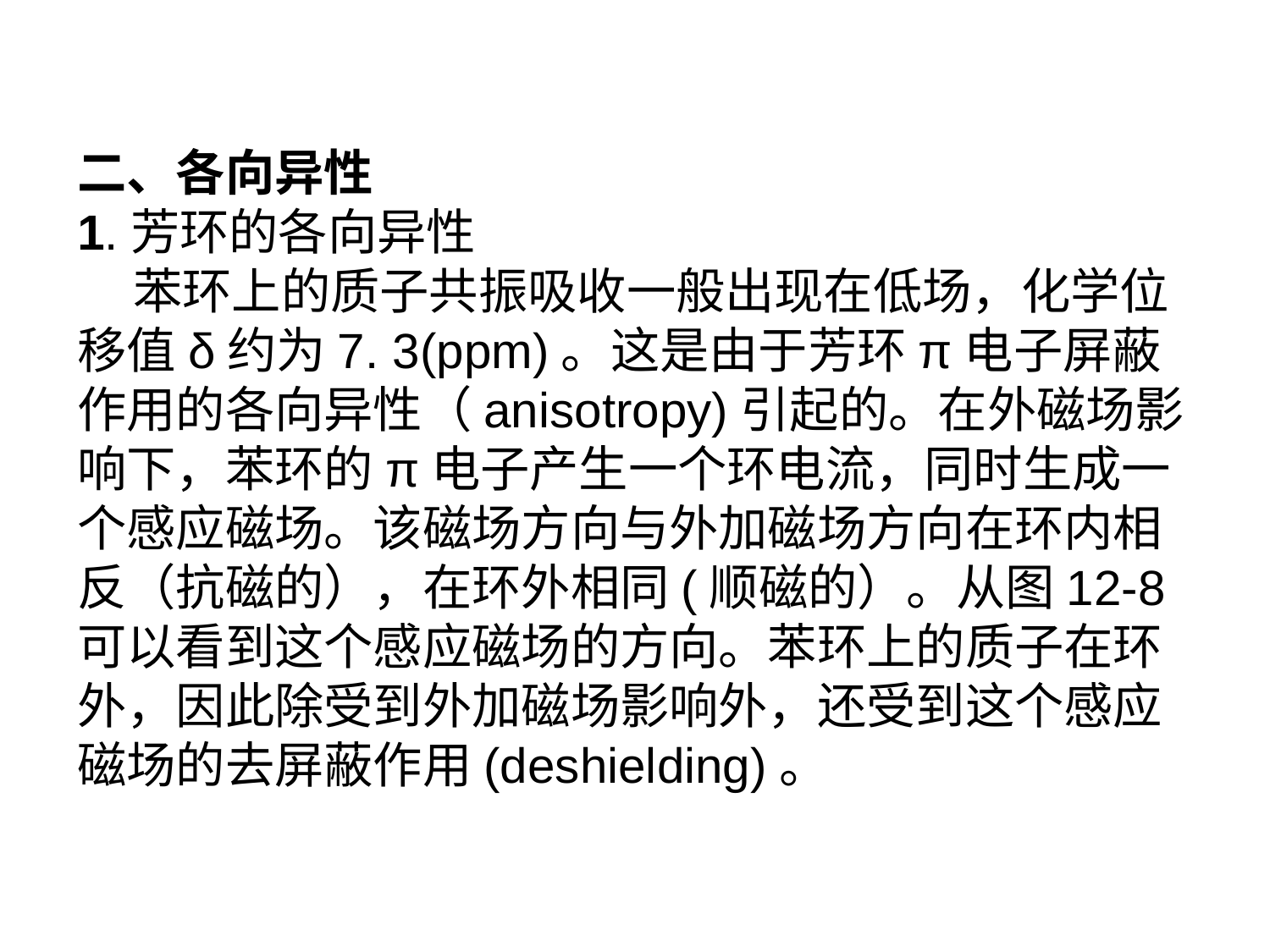

二、各向异性
1.芳环的各向异性
    苯环上的质子共振吸收一般出现在低场，化学位移值δ约为7. 3(ppm)。这是由于芳环π电子屏蔽作用的各向异性（anisotropy)引起的。在外磁场影响下，苯环的π电子产生一个环电流，同时生成一个感应磁场。该磁场方向与外加磁场方向在环内相反（抗磁的），在环外相同(顺磁的）。从图12-8可以看到这个感应磁场的方向。苯环上的质子在环外，因此除受到外加磁场影响外，还受到这个感应磁场的去屏蔽作用(deshielding)。